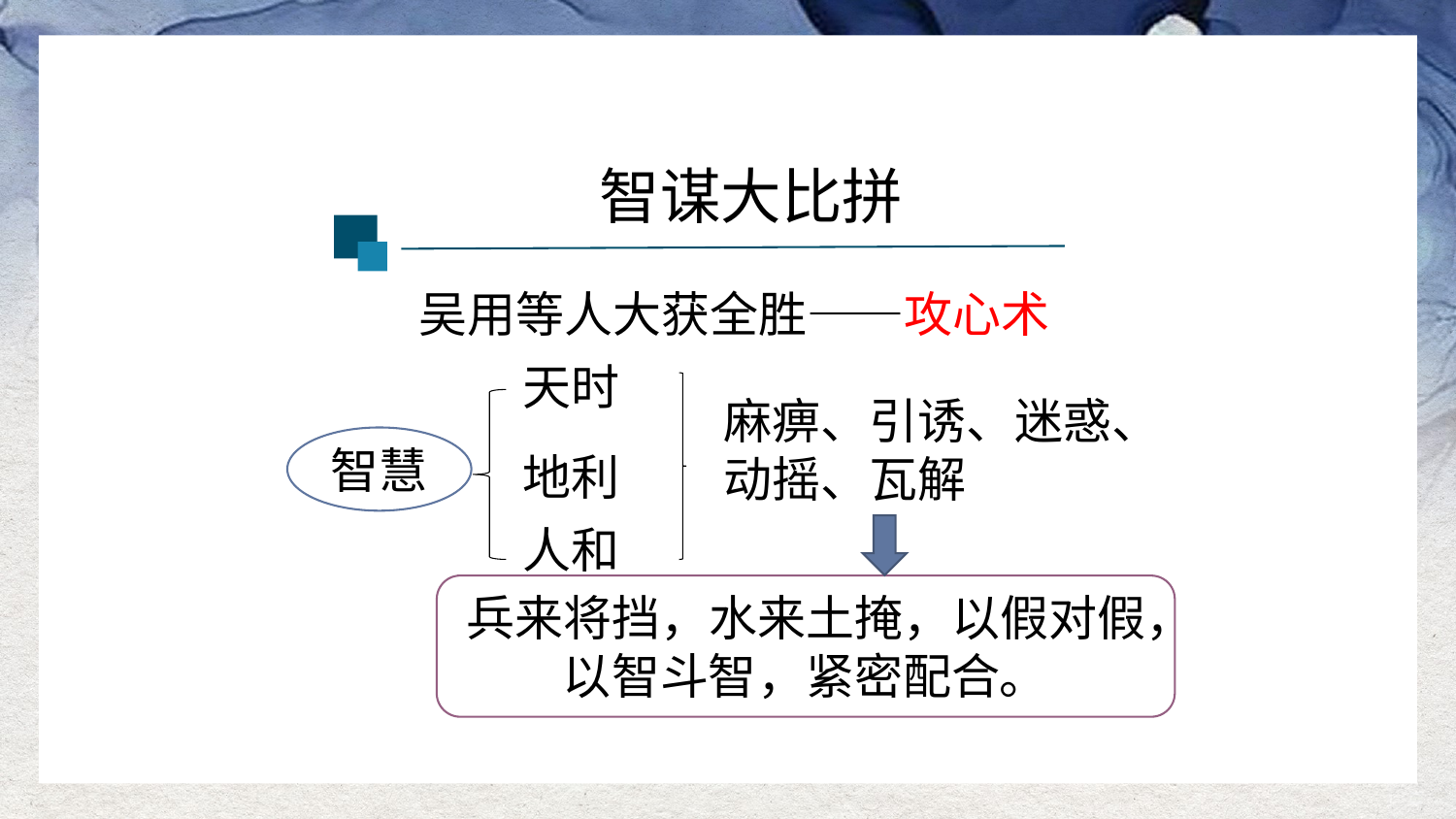

智谋大比拼

吴用等人大获全胜——攻心术
天时

麻痹、引诱、迷惑、动摇、瓦解

智慧
地利
人和

兵来将挡，水来土掩，以假对假，以智斗智，紧密配合。